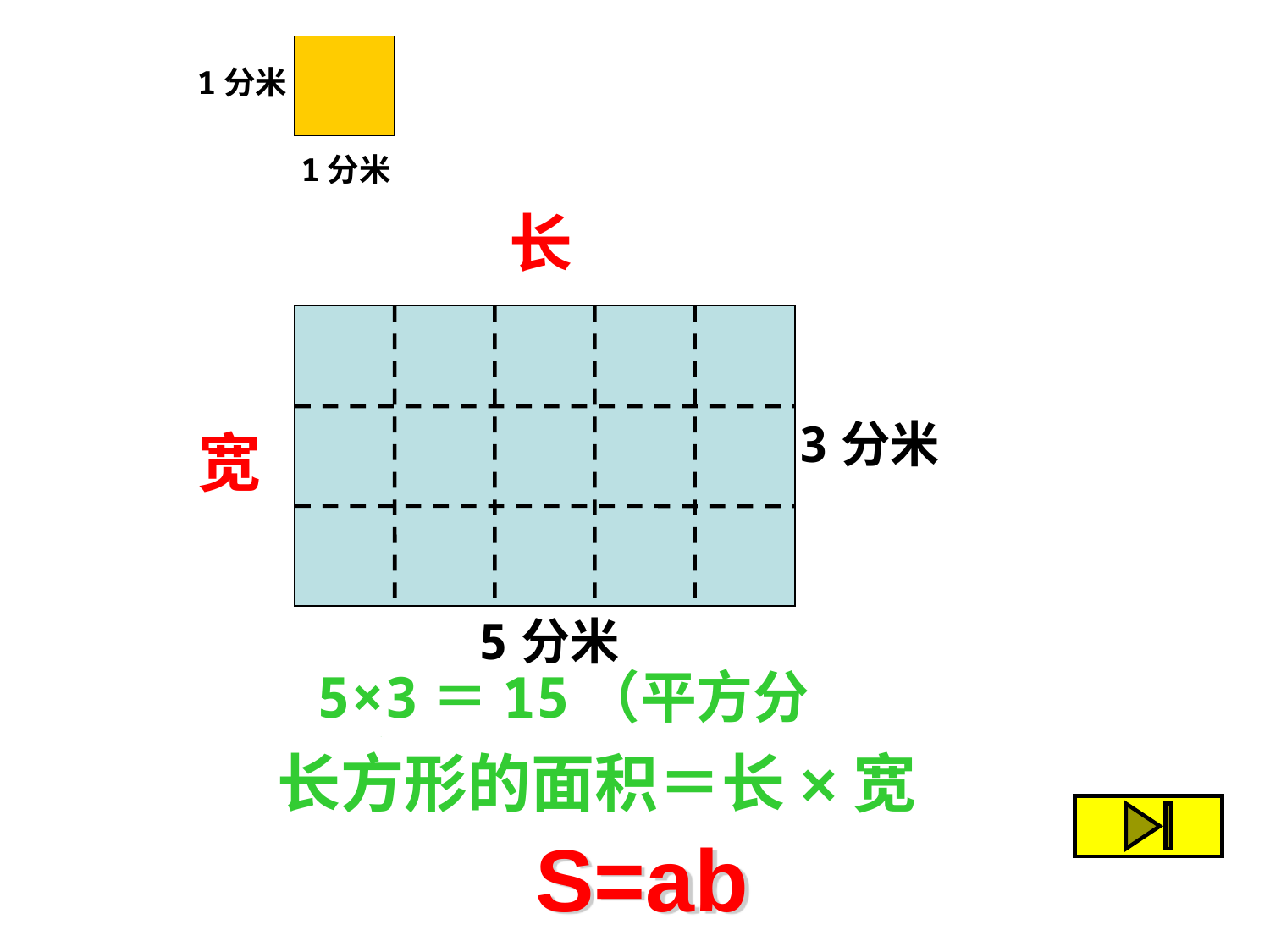

1分米
1分米
长

3分米

5分米
宽
5×3＝15（平方分米）
长方形的面积＝长×宽

S=ab